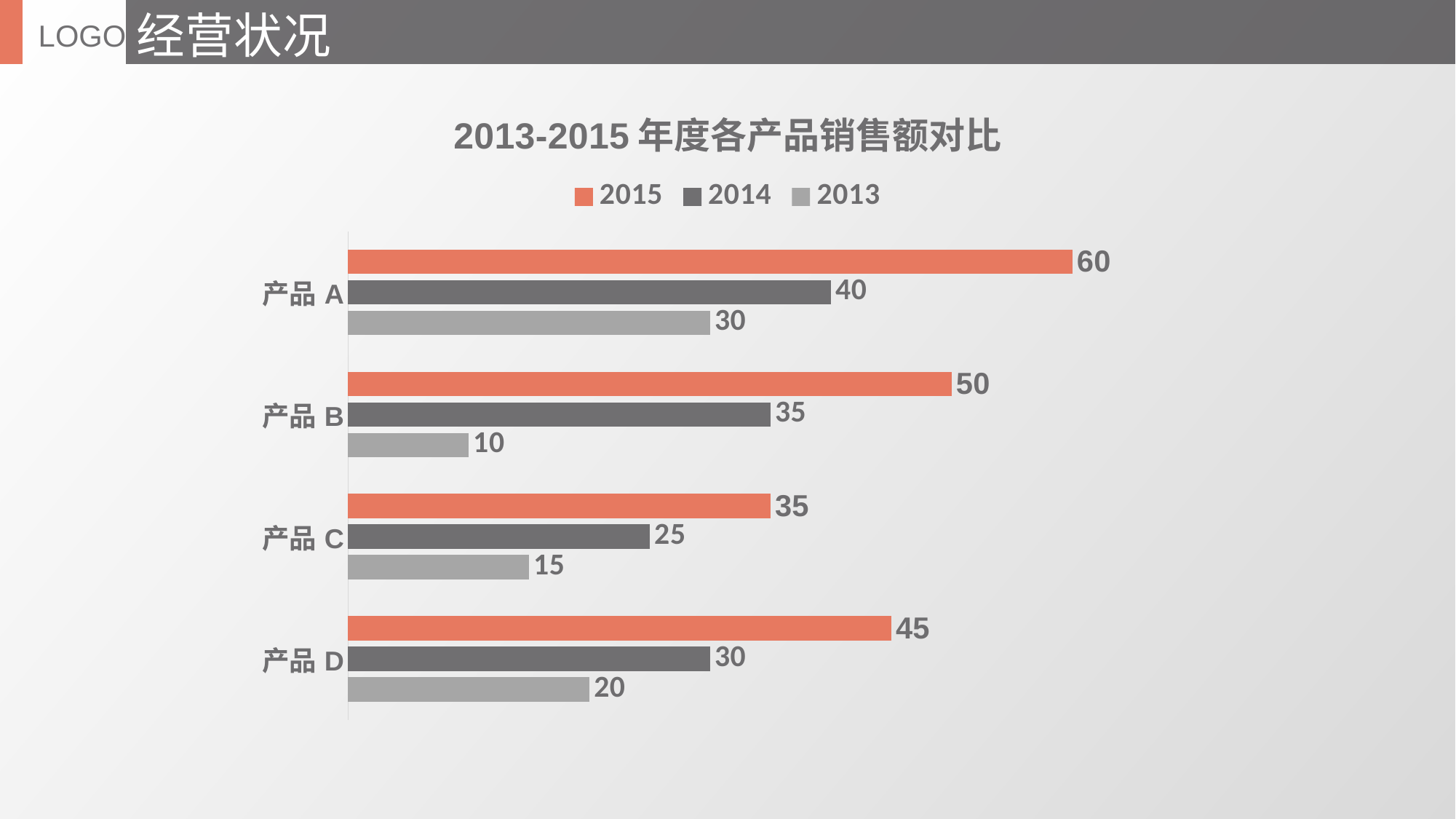

经营状况
LOGO

### Chart: 2013-2015年度各产品销售额对比

| Category | 2013 | 2014 | 2015 |
|---|---|---|---|
| 产品D | 20.0 | 30.0 | 45.0 |
| 产品C | 15.0 | 25.0 | 35.0 |
| 产品B | 10.0 | 35.0 | 50.0 |
| 产品A | 30.0 | 40.0 | 60.0 |